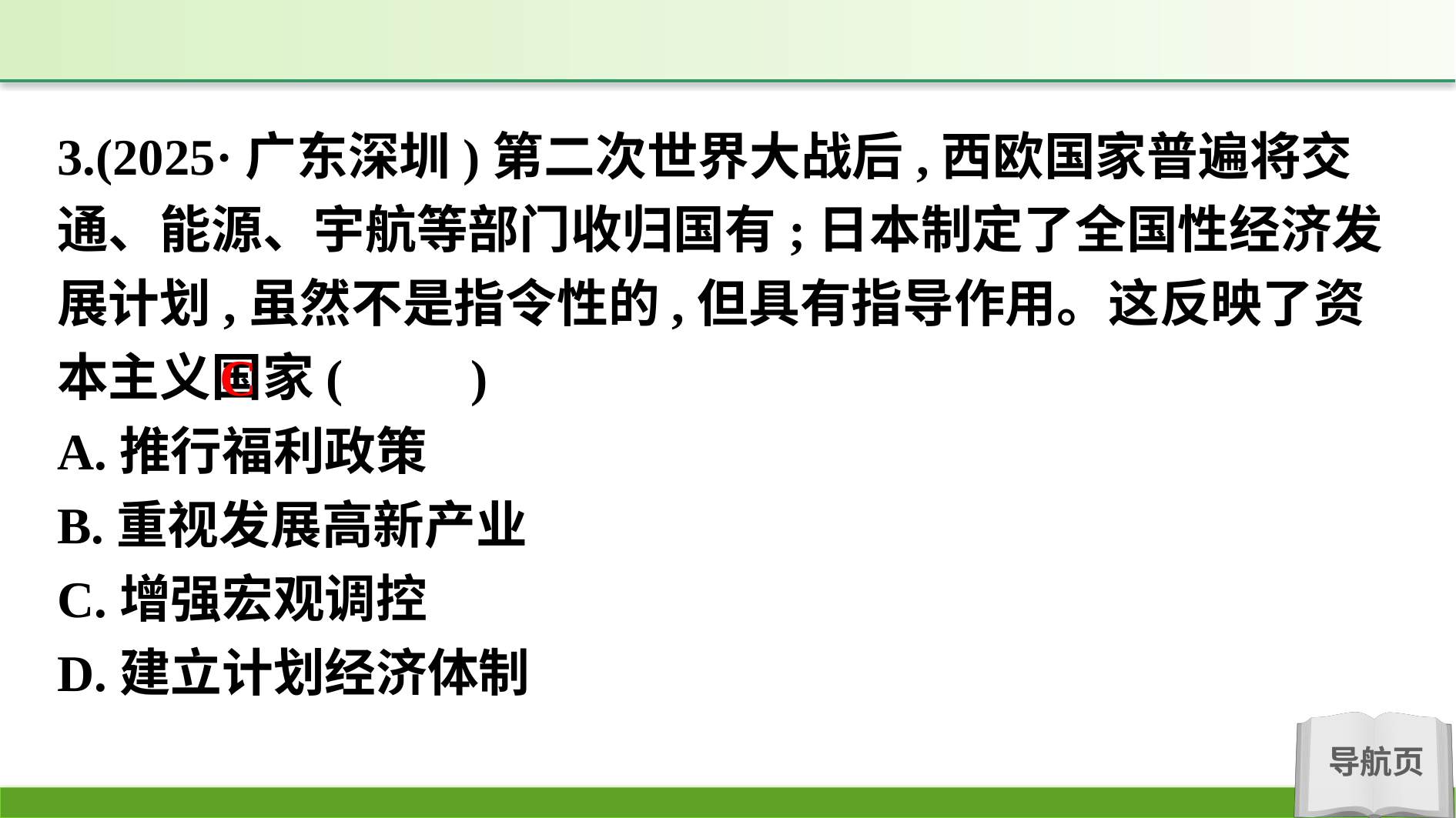

3.(2025·广东深圳)第二次世界大战后,西欧国家普遍将交通、能源、宇航等部门收归国有;日本制定了全国性经济发展计划,虽然不是指令性的,但具有指导作用。这反映了资本主义国家(　　)
A.推行福利政策
B.重视发展高新产业
C.增强宏观调控
D.建立计划经济体制
C